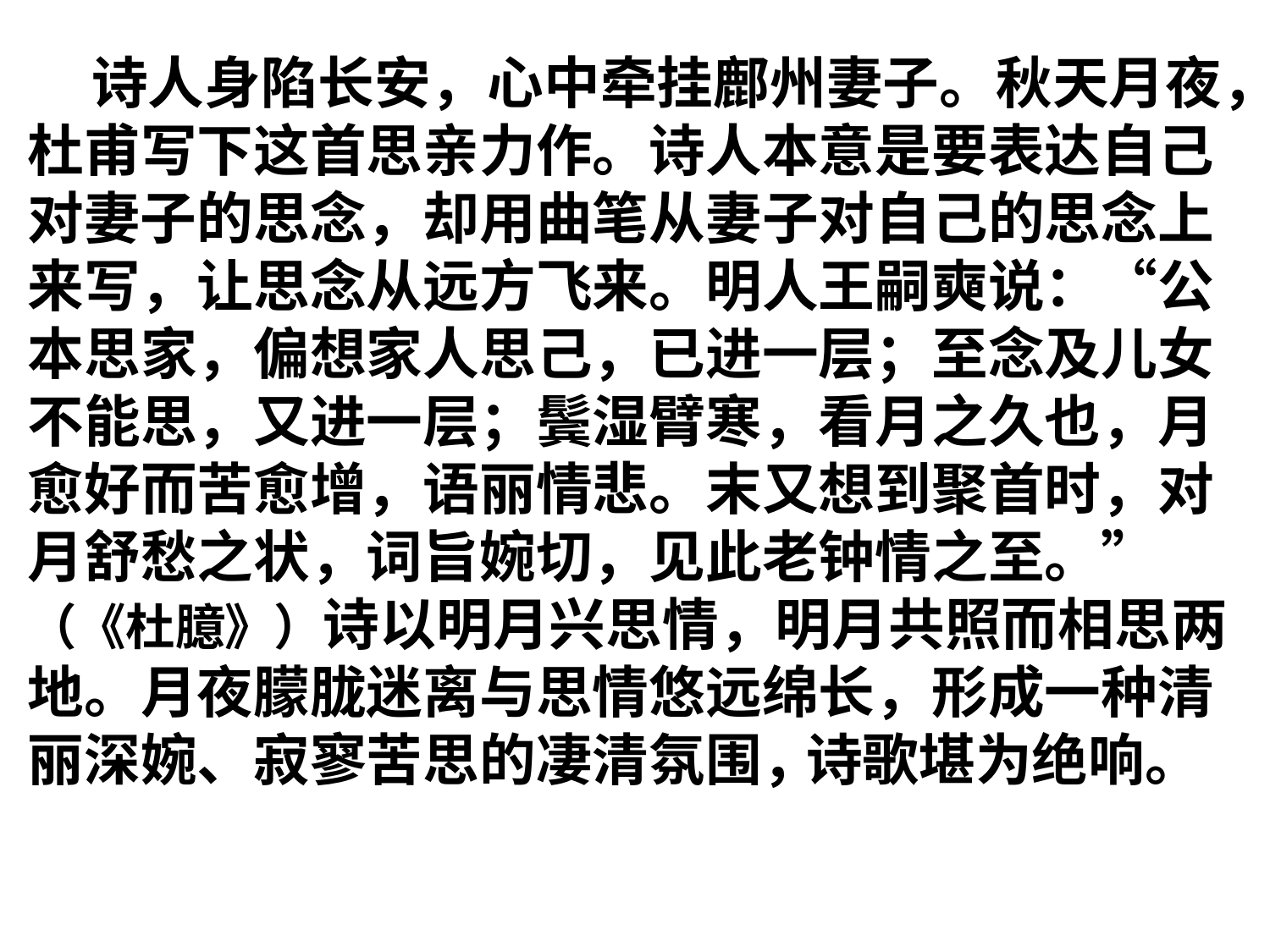

诗人身陷长安，心中牵挂鄜州妻子。秋天月夜，杜甫写下这首思亲力作。诗人本意是要表达自己对妻子的思念，却用曲笔从妻子对自己的思念上来写，让思念从远方飞来。明人王嗣奭说：“公本思家，偏想家人思己，已进一层；至念及儿女不能思，又进一层；鬓湿臂寒，看月之久也，月愈好而苦愈增，语丽情悲。末又想到聚首时，对月舒愁之状，词旨婉切，见此老钟情之至。”（《杜臆》）诗以明月兴思情，明月共照而相思两地。月夜朦胧迷离与思情悠远绵长，形成一种清丽深婉、寂寥苦思的凄清氛围，
诗歌堪为绝响。